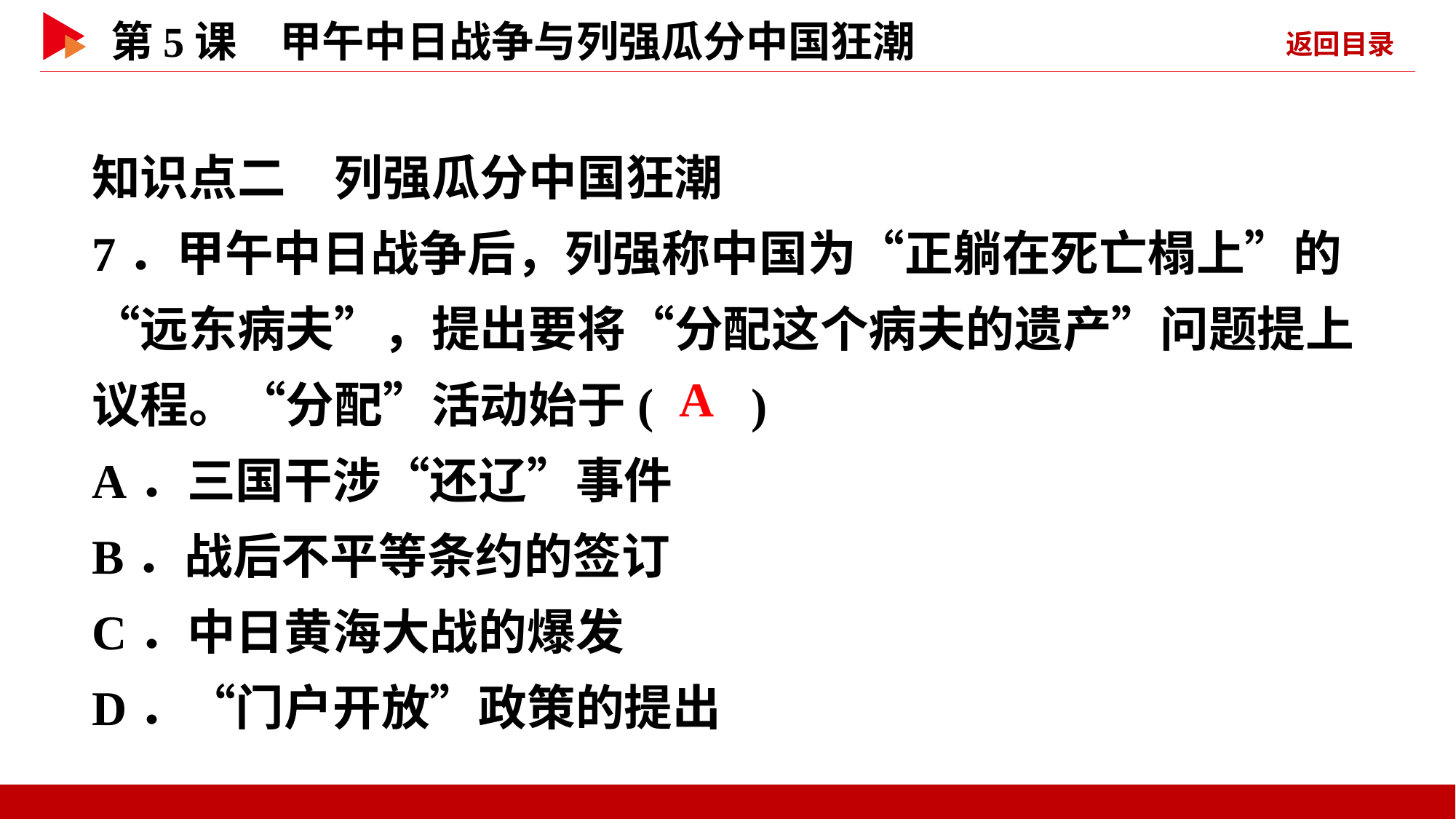

知识点二　列强瓜分中国狂潮
7．甲午中日战争后，列强称中国为“正躺在死亡榻上”的“远东病夫”，提出要将“分配这个病夫的遗产”问题提上议程。“分配”活动始于(        )
A．三国干涉“还辽”事件
B．战后不平等条约的签订
C．中日黄海大战的爆发
D．“门户开放”政策的提出
   A